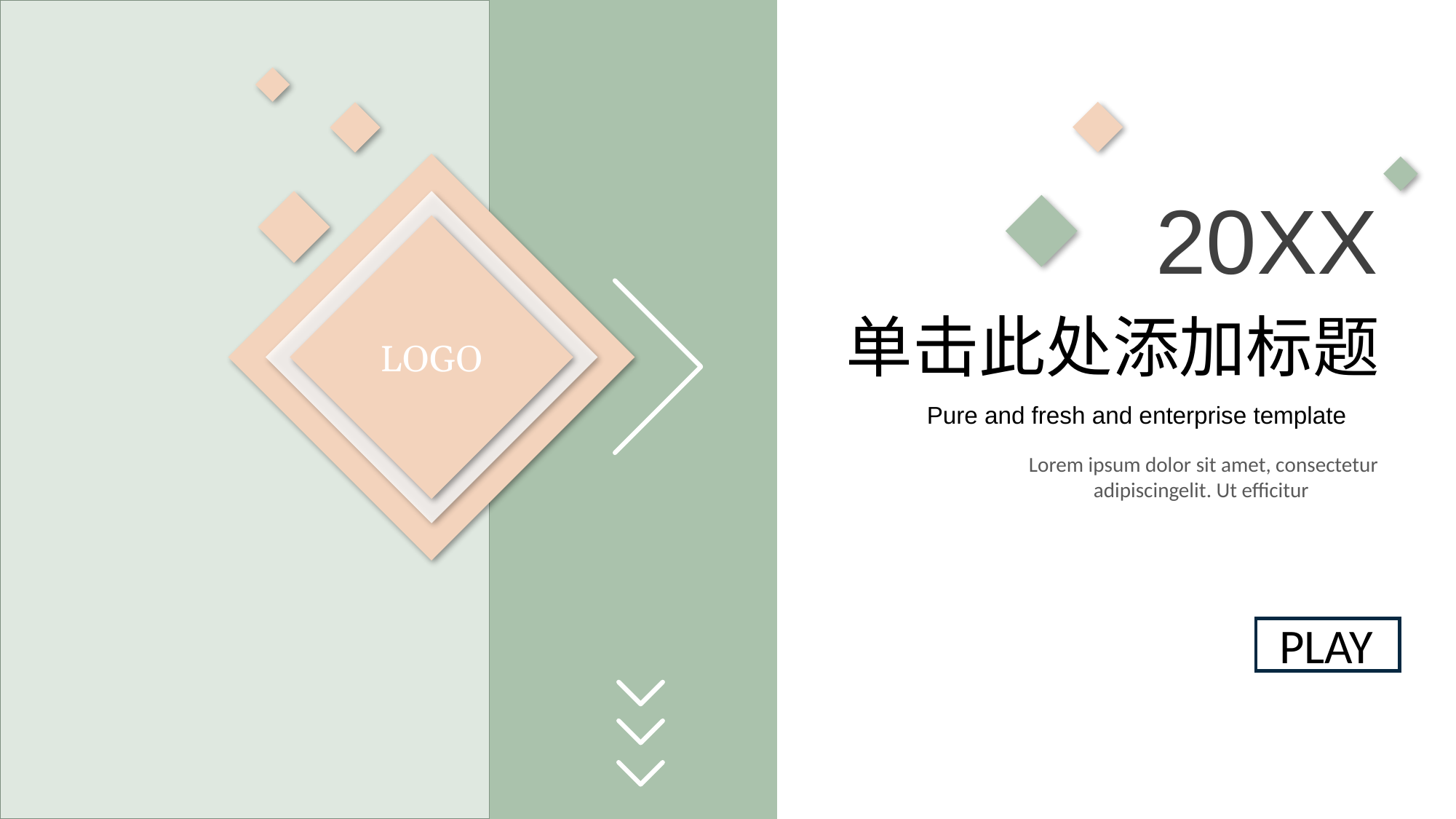

20XX

LOGO
单击此处添加标题
Pure and fresh and enterprise template
Lorem ipsum dolor sit amet, consectetur adipiscingelit. Ut efficitur
PLAY